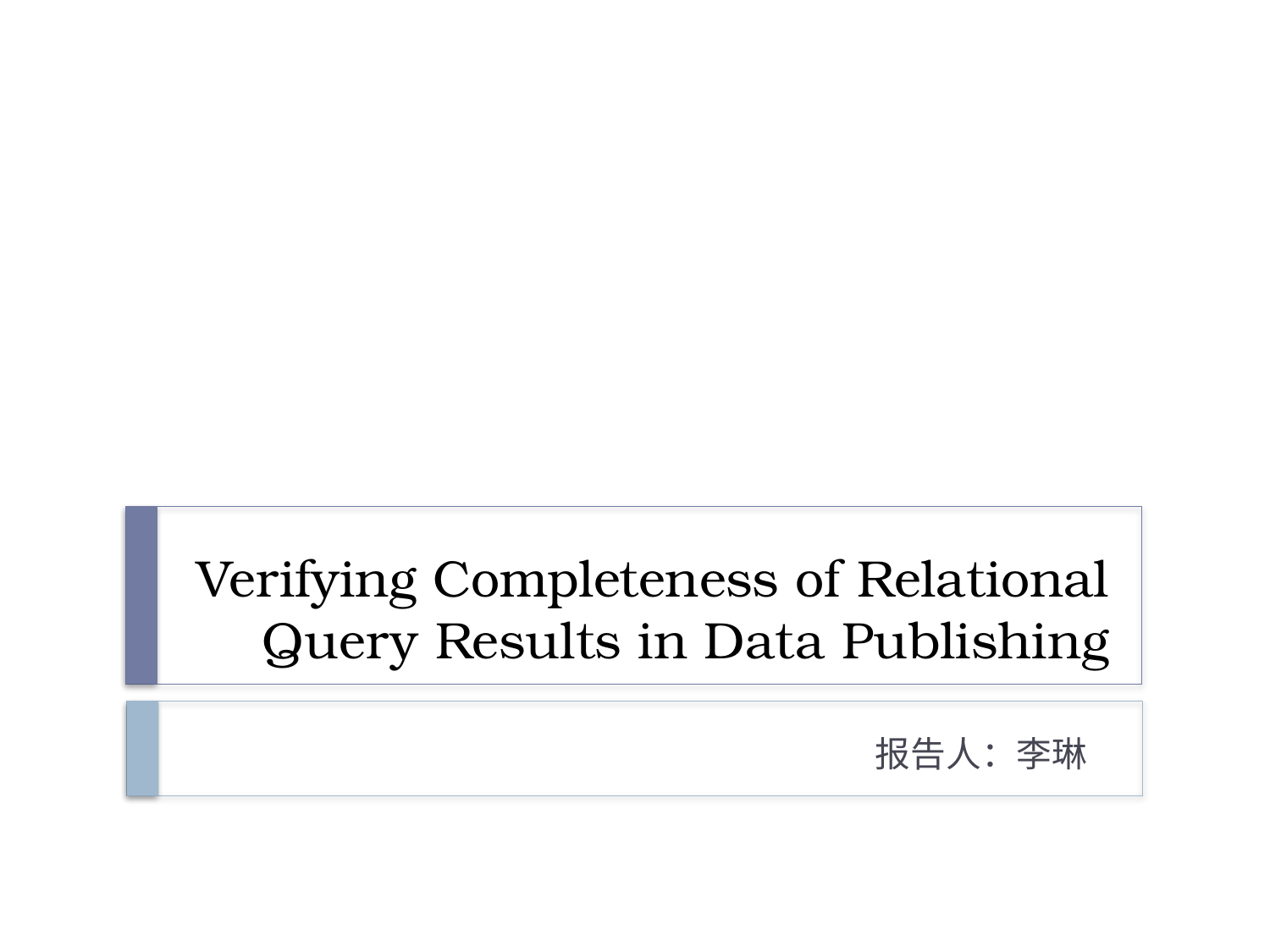

# Verifying Completeness of Relational Query Results in Data Publishing
报告人：李琳